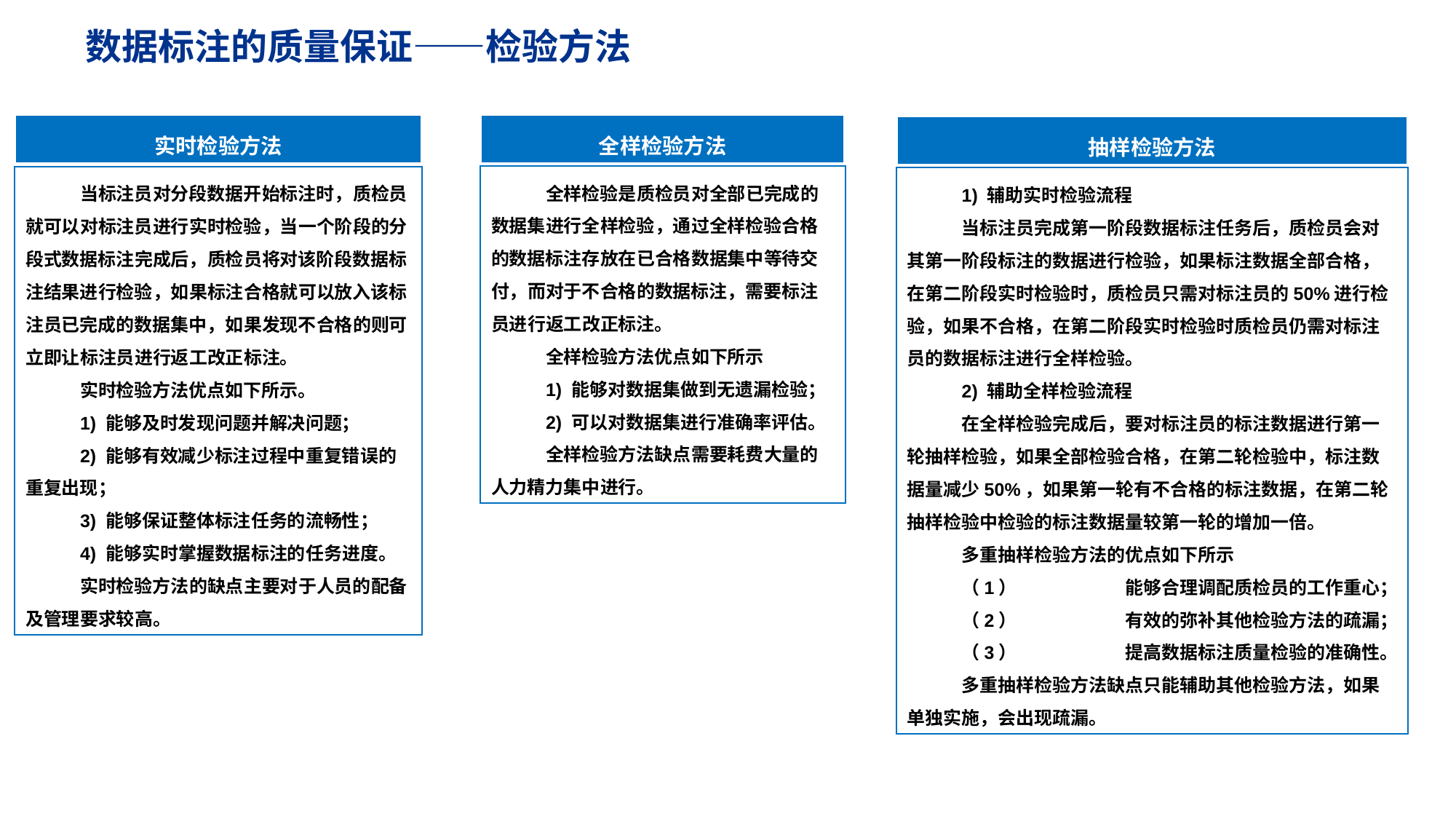

数据标注的质量保证——检验方法
实时检验方法
全样检验方法
抽样检验方法
全样检验是质检员对全部已完成的数据集进行全样检验，通过全样检验合格的数据标注存放在已合格数据集中等待交付，而对于不合格的数据标注，需要标注员进行返工改正标注。
全样检验方法优点如下所示
1) 能够对数据集做到无遗漏检验；
2) 可以对数据集进行准确率评估。
全样检验方法缺点需要耗费大量的人力精力集中进行。
当标注员对分段数据开始标注时，质检员就可以对标注员进行实时检验，当一个阶段的分段式数据标注完成后，质检员将对该阶段数据标注结果进行检验，如果标注合格就可以放入该标注员已完成的数据集中，如果发现不合格的则可立即让标注员进行返工改正标注。
实时检验方法优点如下所示。
1) 能够及时发现问题并解决问题；
2) 能够有效减少标注过程中重复错误的重复出现；
3) 能够保证整体标注任务的流畅性；
4) 能够实时掌握数据标注的任务进度。
实时检验方法的缺点主要对于人员的配备及管理要求较高。
1) 辅助实时检验流程
当标注员完成第一阶段数据标注任务后，质检员会对其第一阶段标注的数据进行检验，如果标注数据全部合格，在第二阶段实时检验时，质检员只需对标注员的50%进行检验，如果不合格，在第二阶段实时检验时质检员仍需对标注员的数据标注进行全样检验。
2) 辅助全样检验流程
在全样检验完成后，要对标注员的标注数据进行第一轮抽样检验，如果全部检验合格，在第二轮检验中，标注数据量减少50%，如果第一轮有不合格的标注数据，在第二轮抽样检验中检验的标注数据量较第一轮的增加一倍。
多重抽样检验方法的优点如下所示
（1）	能够合理调配质检员的工作重心；
（2）	有效的弥补其他检验方法的疏漏；
（3）	提高数据标注质量检验的准确性。
多重抽样检验方法缺点只能辅助其他检验方法，如果单独实施，会出现疏漏。